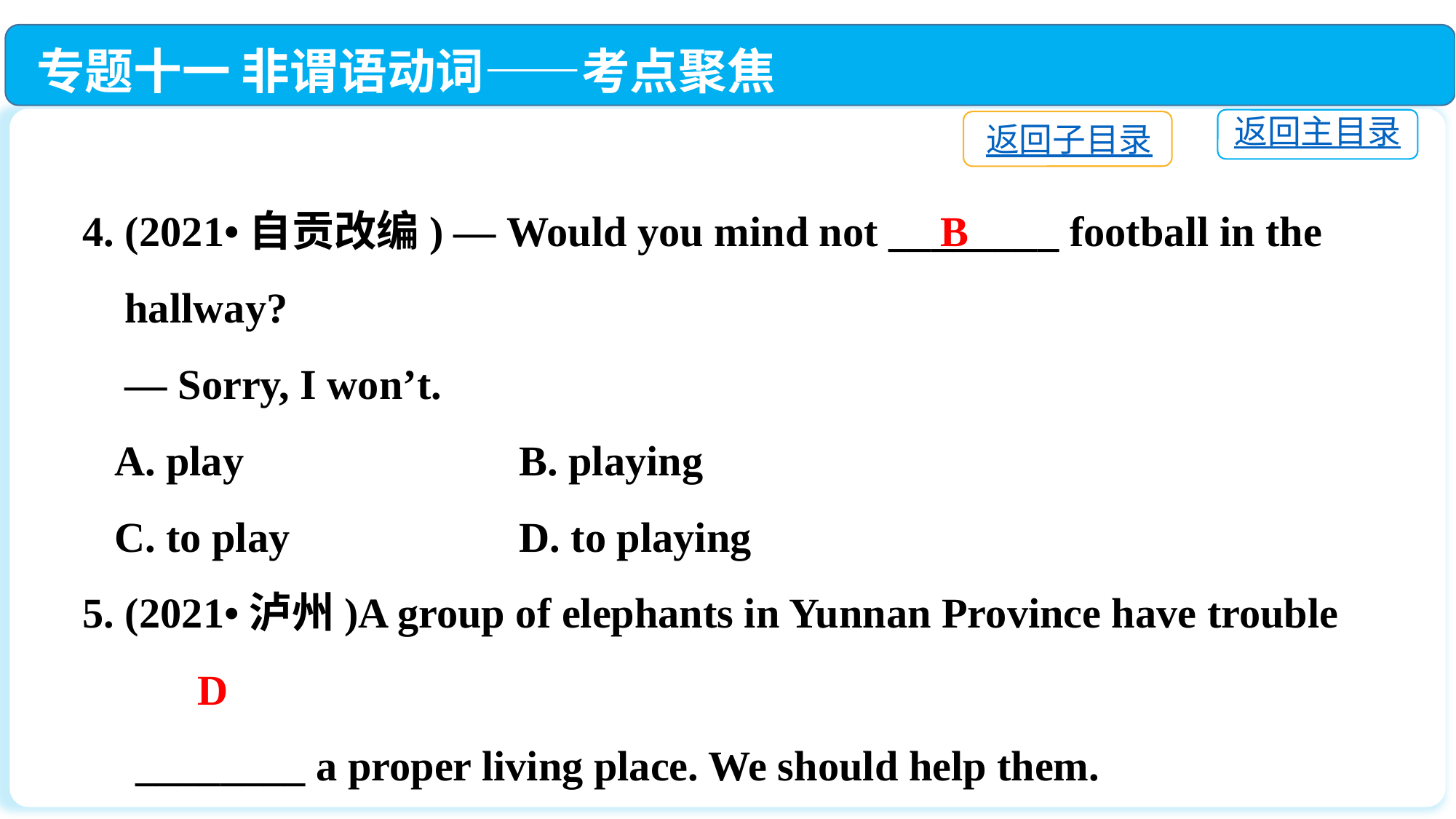

专题十一 非谓语动词——考点聚焦

返回主目录

返回子目录
4. (2021•自贡改编) — Would you mind not ________ football in the
    hallway?
    — Sorry, I won’t.
   A. play　　		B. playing
   C. to play　　		D. to playing
5. (2021•泸州)A group of elephants in Yunnan Province have trouble
     ________ a proper living place. We should help them.
    A. find		B. found		C. to find		D. finding
B
D